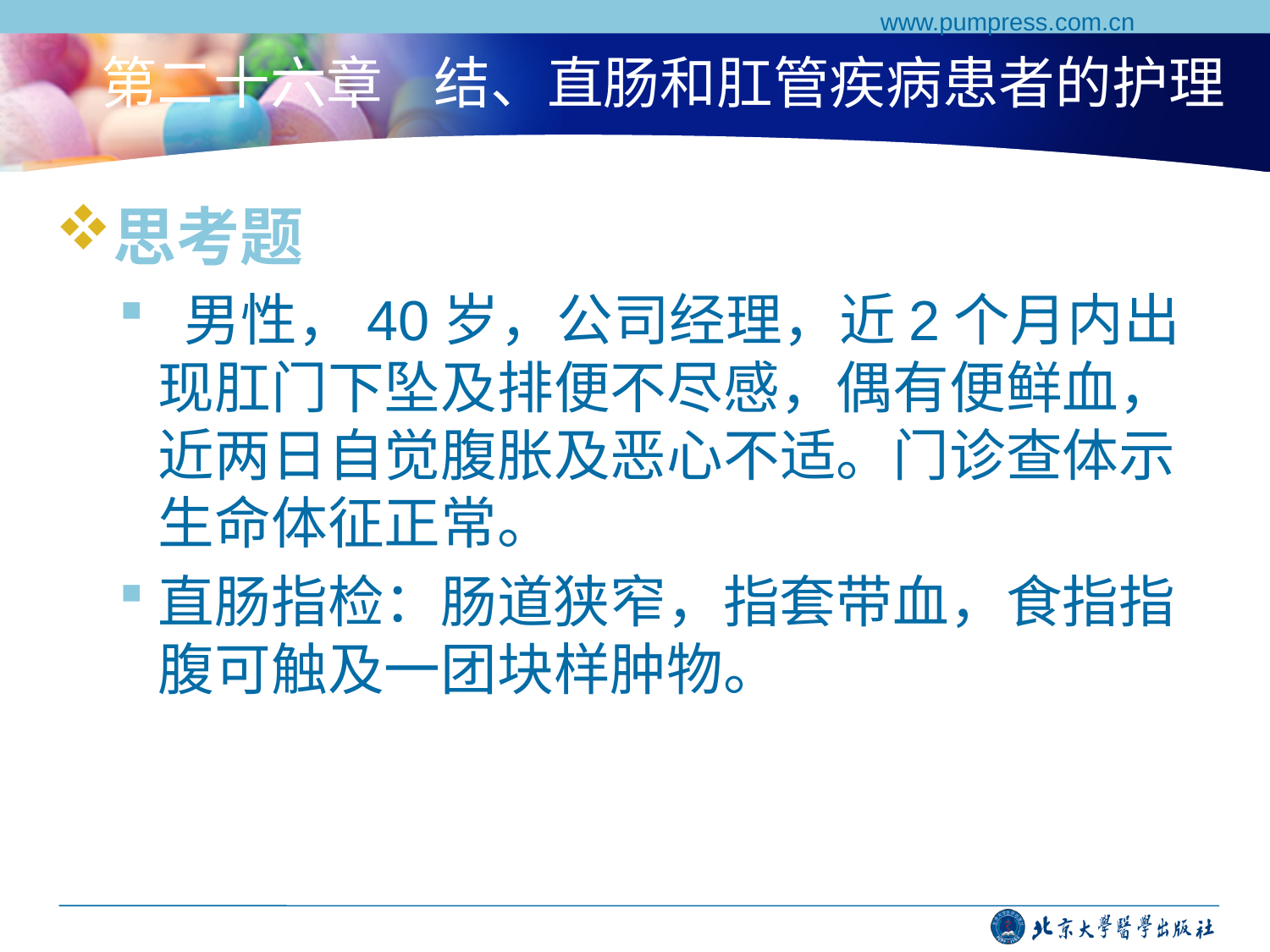

www.pumpress.com.cn
# 第二十六章    结、直肠和肛管疾病患者的护理
思考题
 男性，40岁，公司经理，近2个月内出现肛门下坠及排便不尽感，偶有便鲜血，近两日自觉腹胀及恶心不适。门诊查体示生命体征正常。
直肠指检：肠道狭窄，指套带血，食指指腹可触及一团块样肿物。